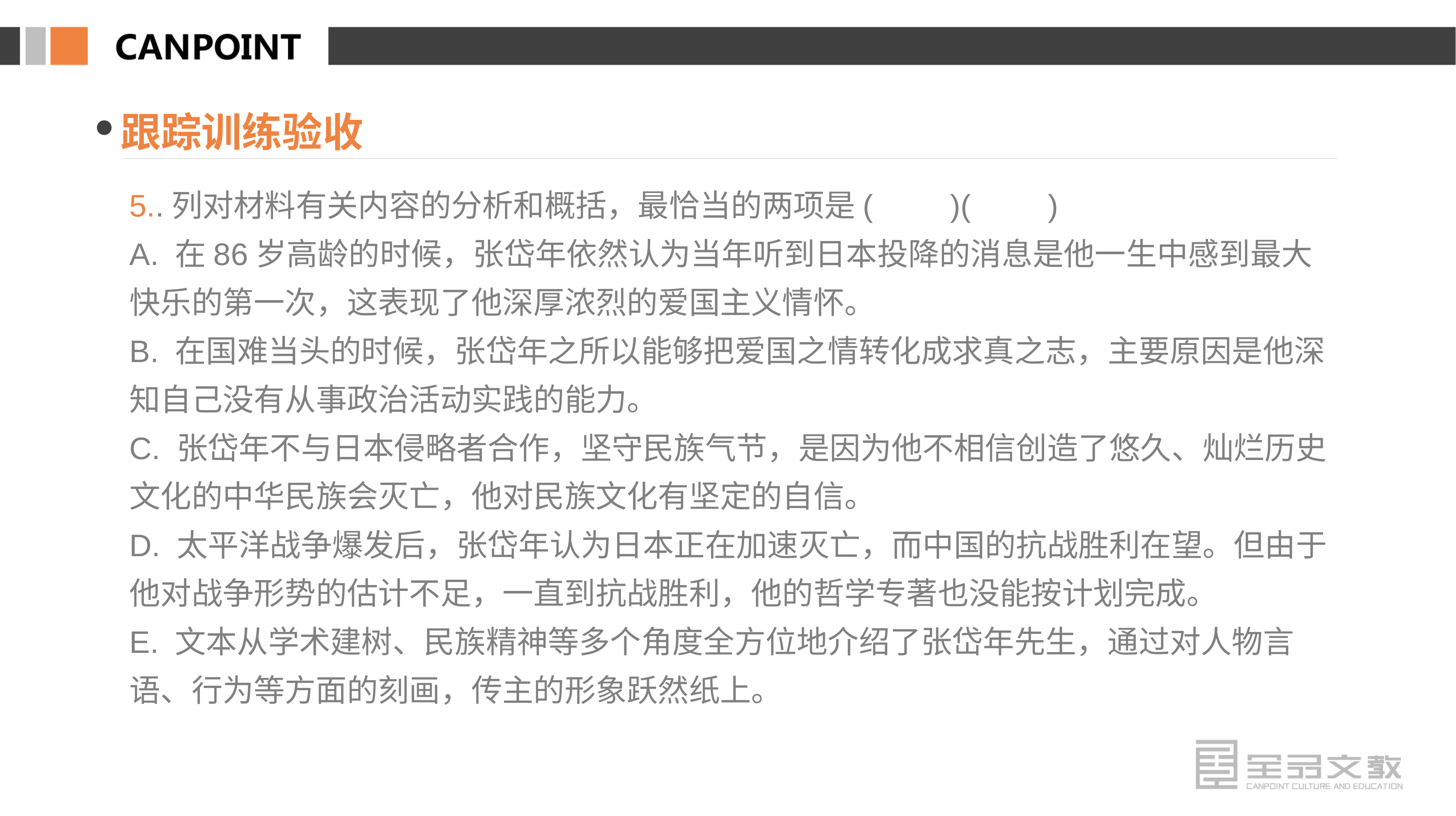

跟踪训练验收

5..列对材料有关内容的分析和概括，最恰当的两项是(　　)(　　)
A. 在86岁高龄的时候，张岱年依然认为当年听到日本投降的消息是他一生中感到最大快乐的第一次，这表现了他深厚浓烈的爱国主义情怀。
B. 在国难当头的时候，张岱年之所以能够把爱国之情转化成求真之志，主要原因是他深知自己没有从事政治活动实践的能力。
C. 张岱年不与日本侵略者合作，坚守民族气节，是因为他不相信创造了悠久、灿烂历史文化的中华民族会灭亡，他对民族文化有坚定的自信。
D. 太平洋战争爆发后，张岱年认为日本正在加速灭亡，而中国的抗战胜利在望。但由于他对战争形势的估计不足，一直到抗战胜利，他的哲学专著也没能按计划完成。
E. 文本从学术建树、民族精神等多个角度全方位地介绍了张岱年先生，通过对人物言语、行为等方面的刻画，传主的形象跃然纸上。